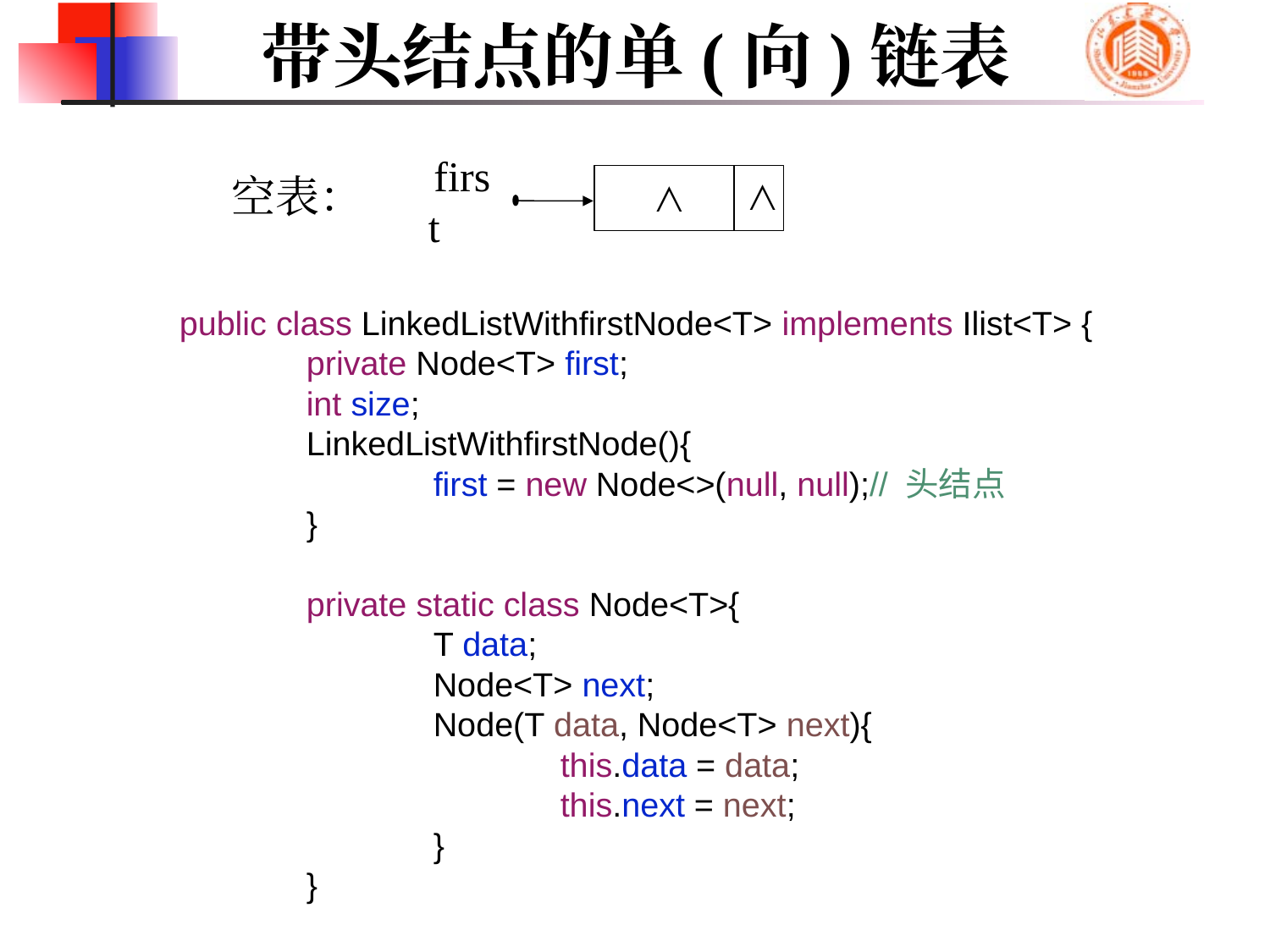

# 带头结点的单(向)链表
∧
∧

first

空表：
public class LinkedListWithfirstNode<T> implements Ilist<T> {
	private Node<T> first;
	int size;
	LinkedListWithfirstNode(){
		first = new Node<>(null, null);// 头结点
	}

	private static class Node<T>{
		T data;
		Node<T> next;
		Node(T data, Node<T> next){
			this.data = data;
			this.next = next;
		}
	}